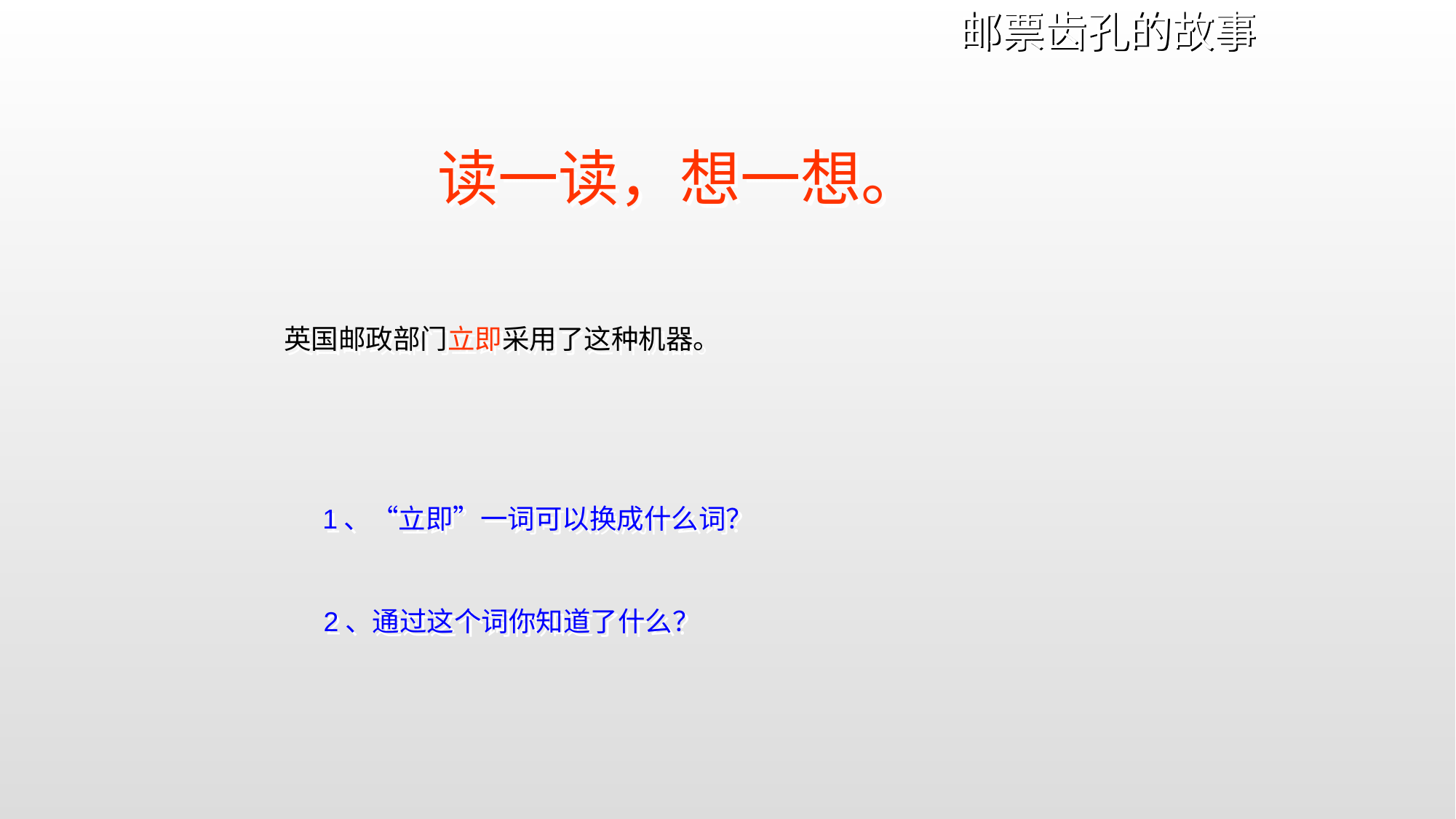

邮票齿孔的故事
读一读，想一想。
英国邮政部门立即采用了这种机器。
1、“立即”一词可以换成什么词？
2、通过这个词你知道了什么？